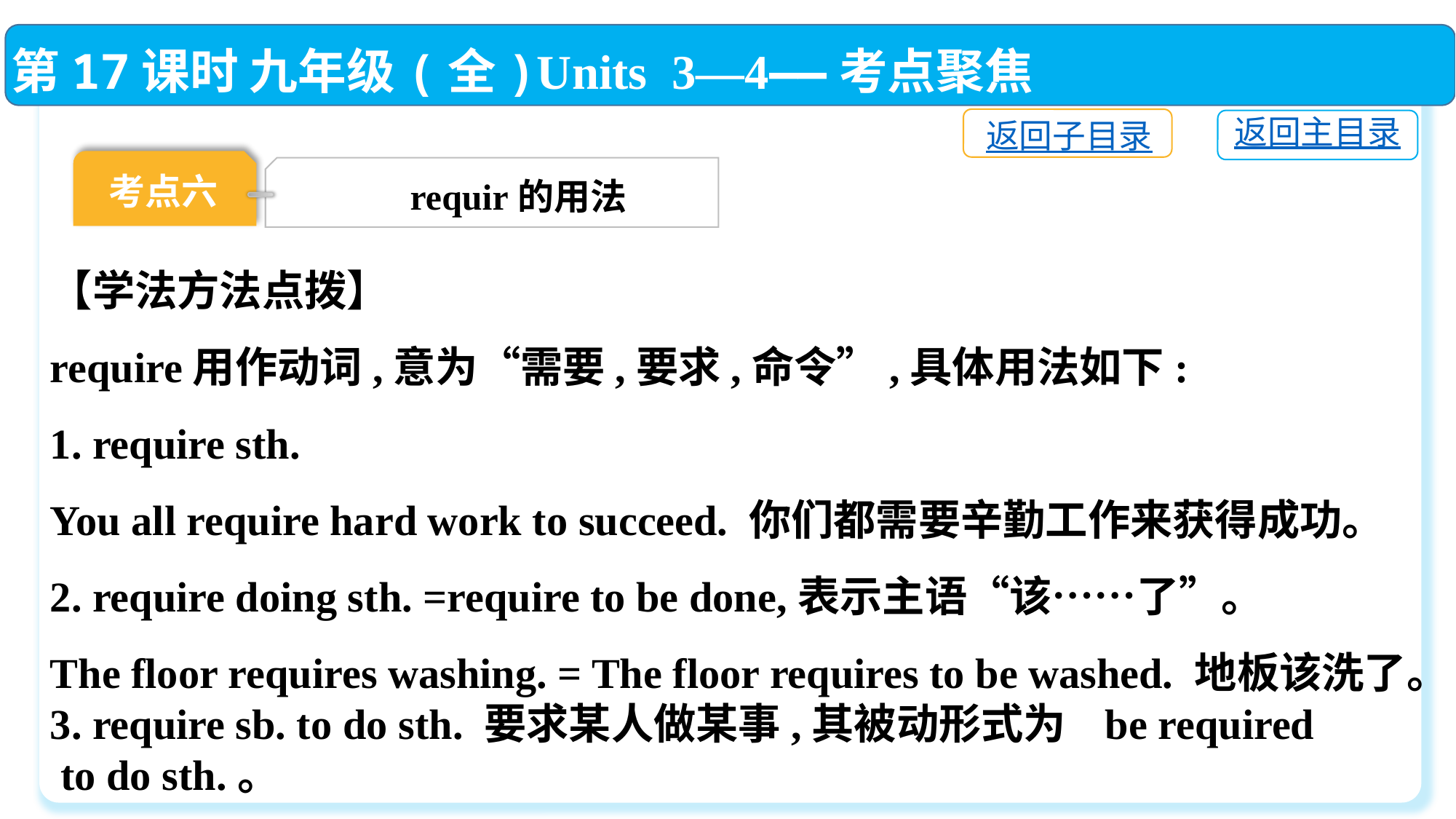

第17课时 九年级(全)Units  3—4——考点聚焦

返回子目录
返回主目录
考点六
requir的用法

【学法方法点拨】
require用作动词,意为“需要,要求,命令”,具体用法如下:
1. require sth.
You all require hard work to succeed. 你们都需要辛勤工作来获得成功。
2. require doing sth. =require to be done,表示主语“该……了”。
The floor requires washing. = The floor requires to be washed. 地板该洗了。
3. require sb. to do sth. 要求某人做某事,其被动形式为   be required
 to do sth.。